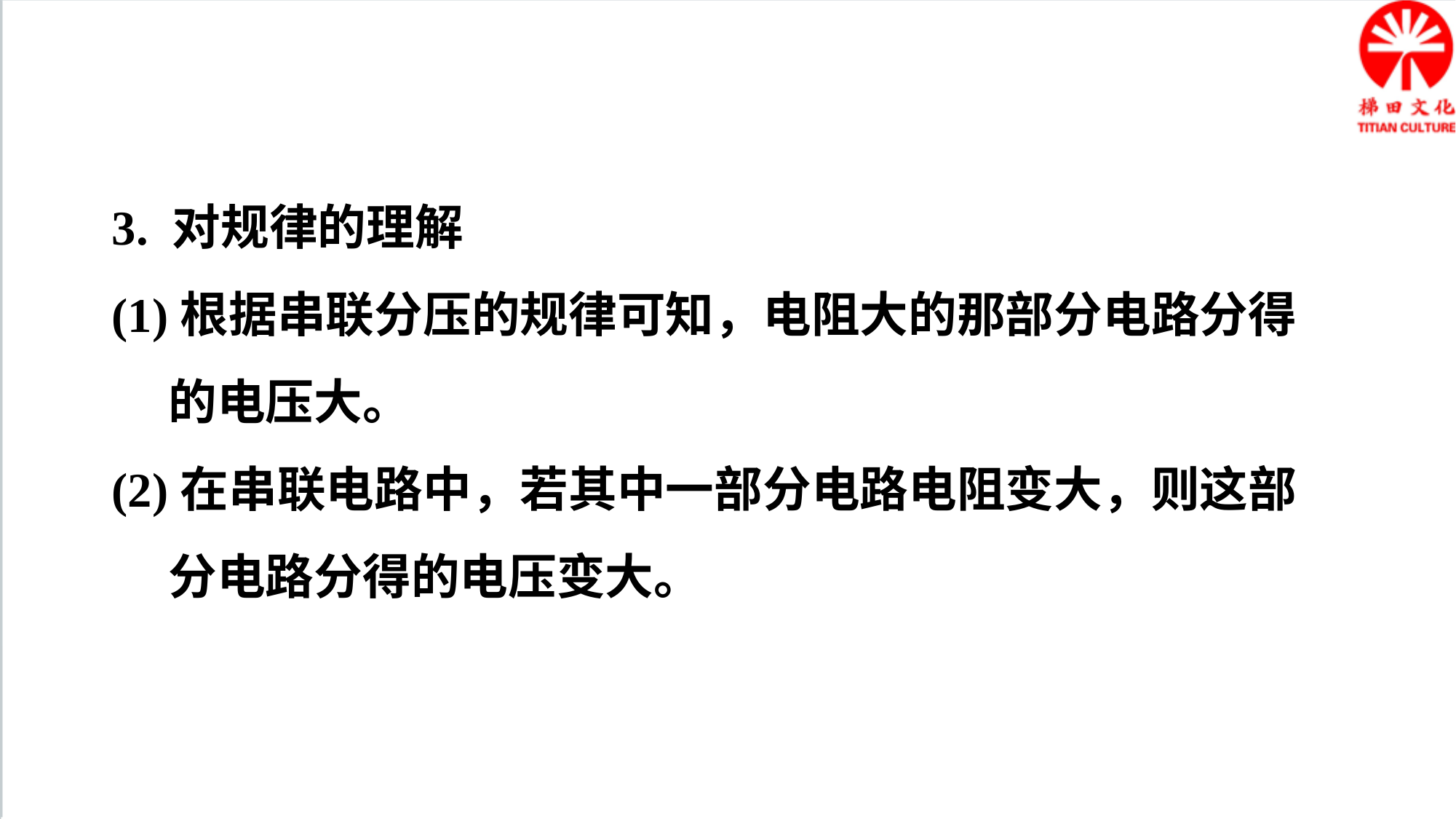

3. 对规律的理解
(1)根据串联分压的规律可知，电阻大的那部分电路分得的电压大。
(2)在串联电路中，若其中一部分电路电阻变大，则这部分电路分得的电压变大。